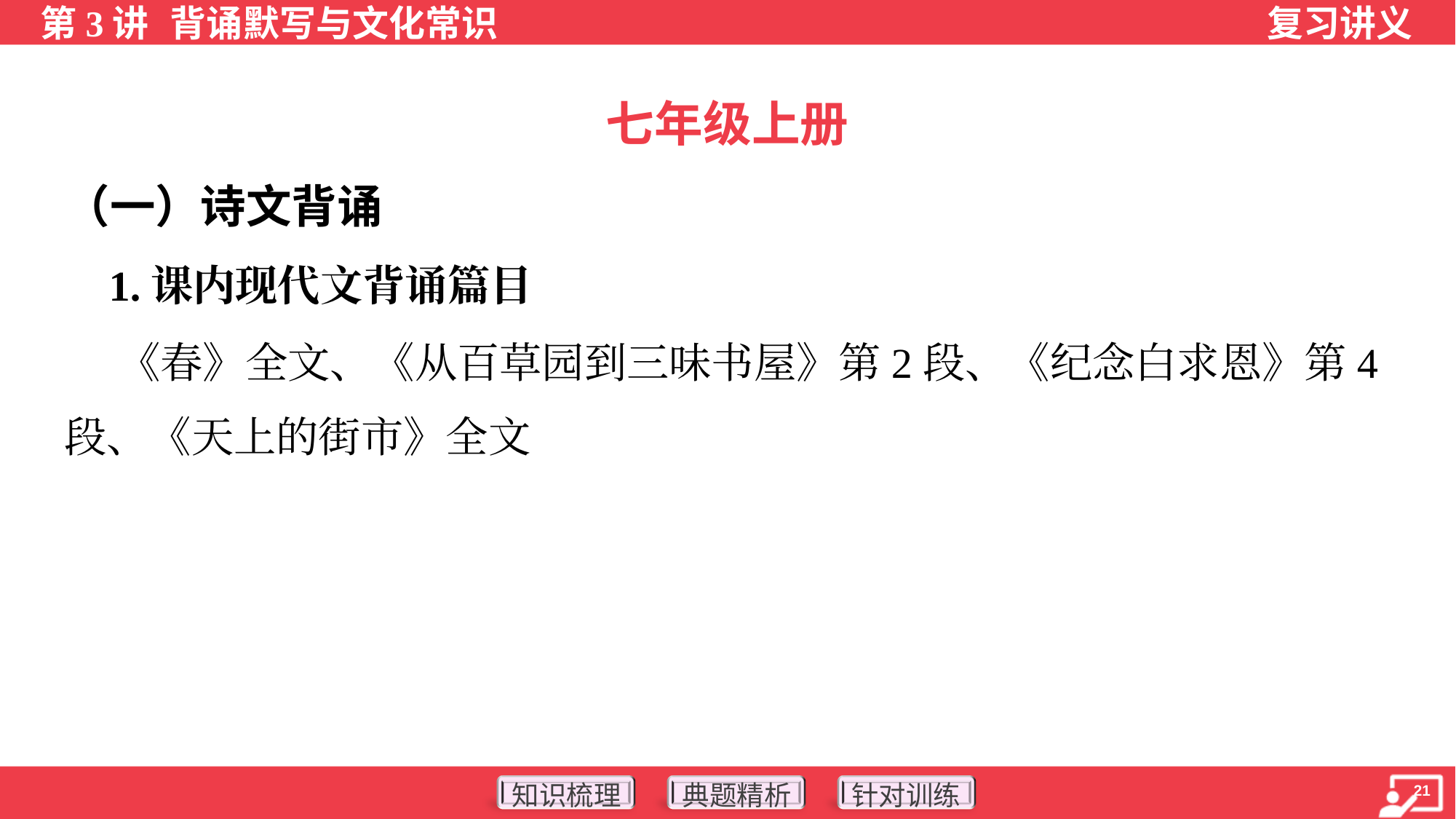

七年级上册
（一）诗文背诵
    1.课内现代文背诵篇目
    《春》全文、《从百草园到三味书屋》第2段、《纪念白求恩》第4
段、《天上的街市》全文